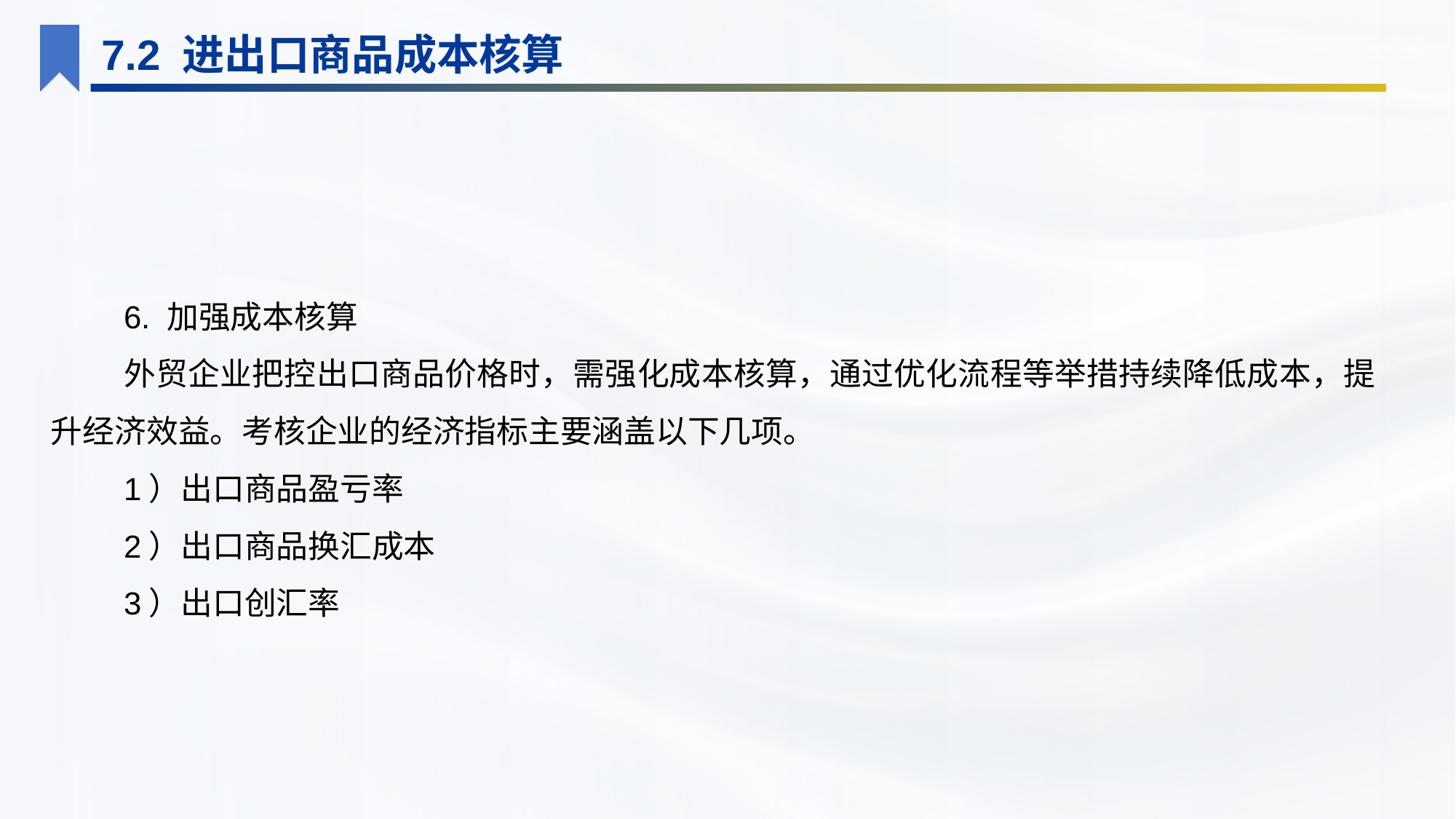

7.2 进出口商品成本核算
6. 加强成本核算
外贸企业把控出口商品价格时，需强化成本核算，通过优化流程等举措持续降低成本，提升经济效益。考核企业的经济指标主要涵盖以下几项。
1）出口商品盈亏率
2）出口商品换汇成本
3）出口创汇率